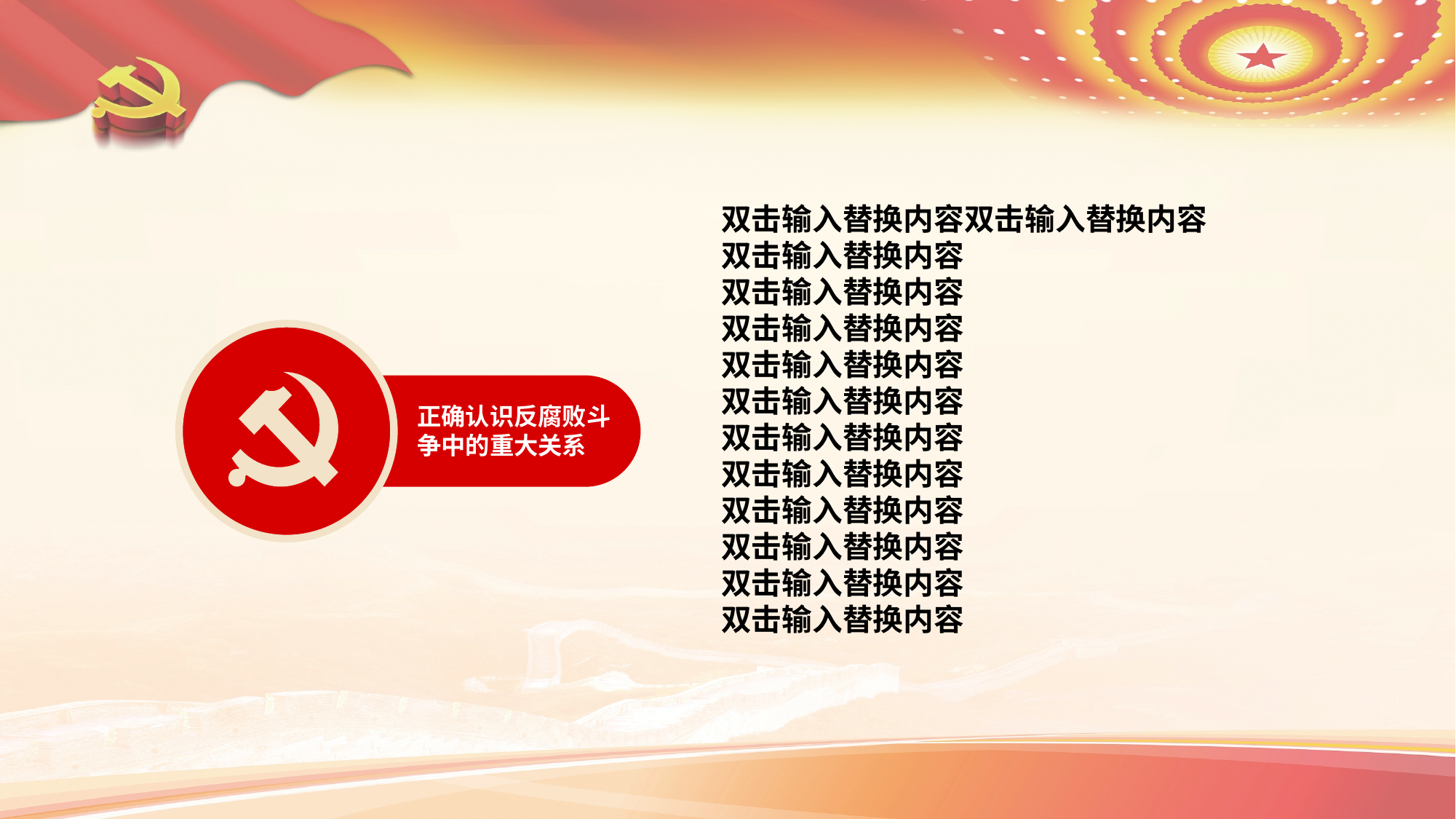

双击输入替换内容双击输入替换内容
双击输入替换内容
双击输入替换内容
双击输入替换内容
双击输入替换内容
双击输入替换内容
双击输入替换内容
双击输入替换内容
双击输入替换内容
双击输入替换内容
双击输入替换内容
双击输入替换内容

正确认识反腐败斗争中的重大关系